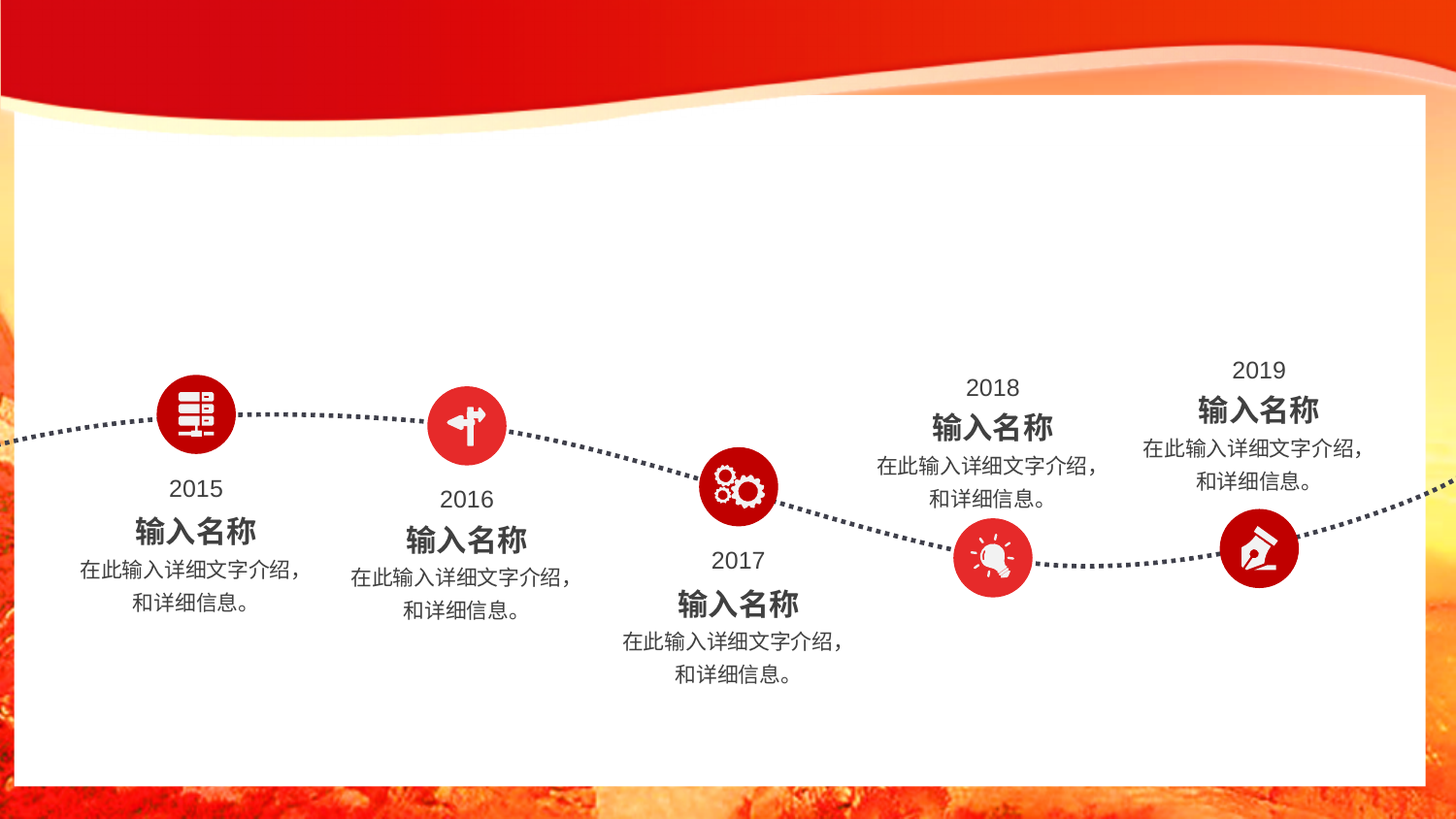

2019
输入名称
在此输入详细文字介绍，
和详细信息。
2018
输入名称
在此输入详细文字介绍，
和详细信息。

2015
输入名称
在此输入详细文字介绍，
和详细信息。
2016
输入名称
在此输入详细文字介绍，
和详细信息。

2017
输入名称
在此输入详细文字介绍，
和详细信息。